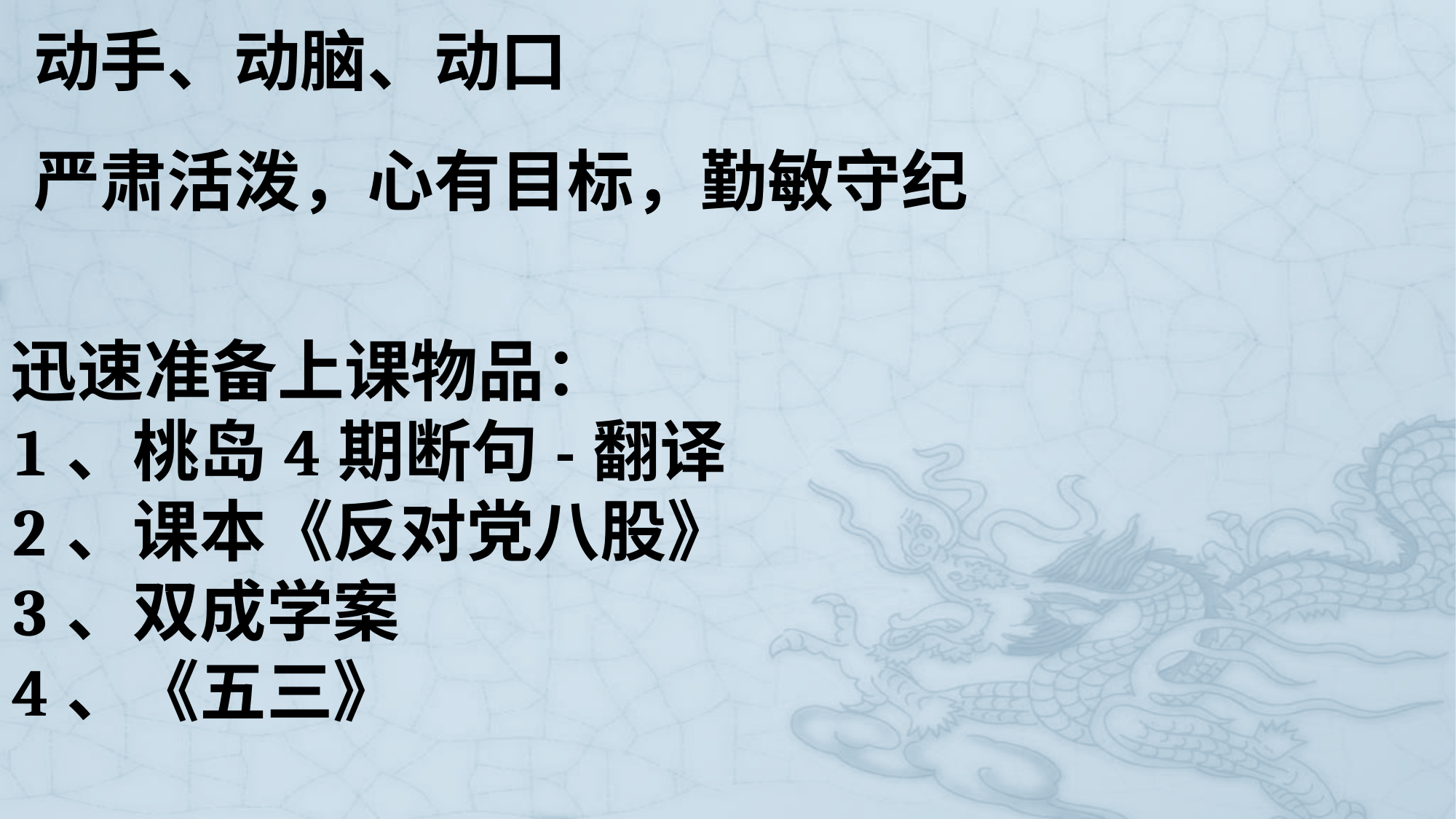

动手、动脑、动口

严肃活泼，心有目标，勤敏守纪
迅速准备上课物品：
1、桃岛4期断句-翻译
2、课本《反对党八股》
3、双成学案
4、《五三》